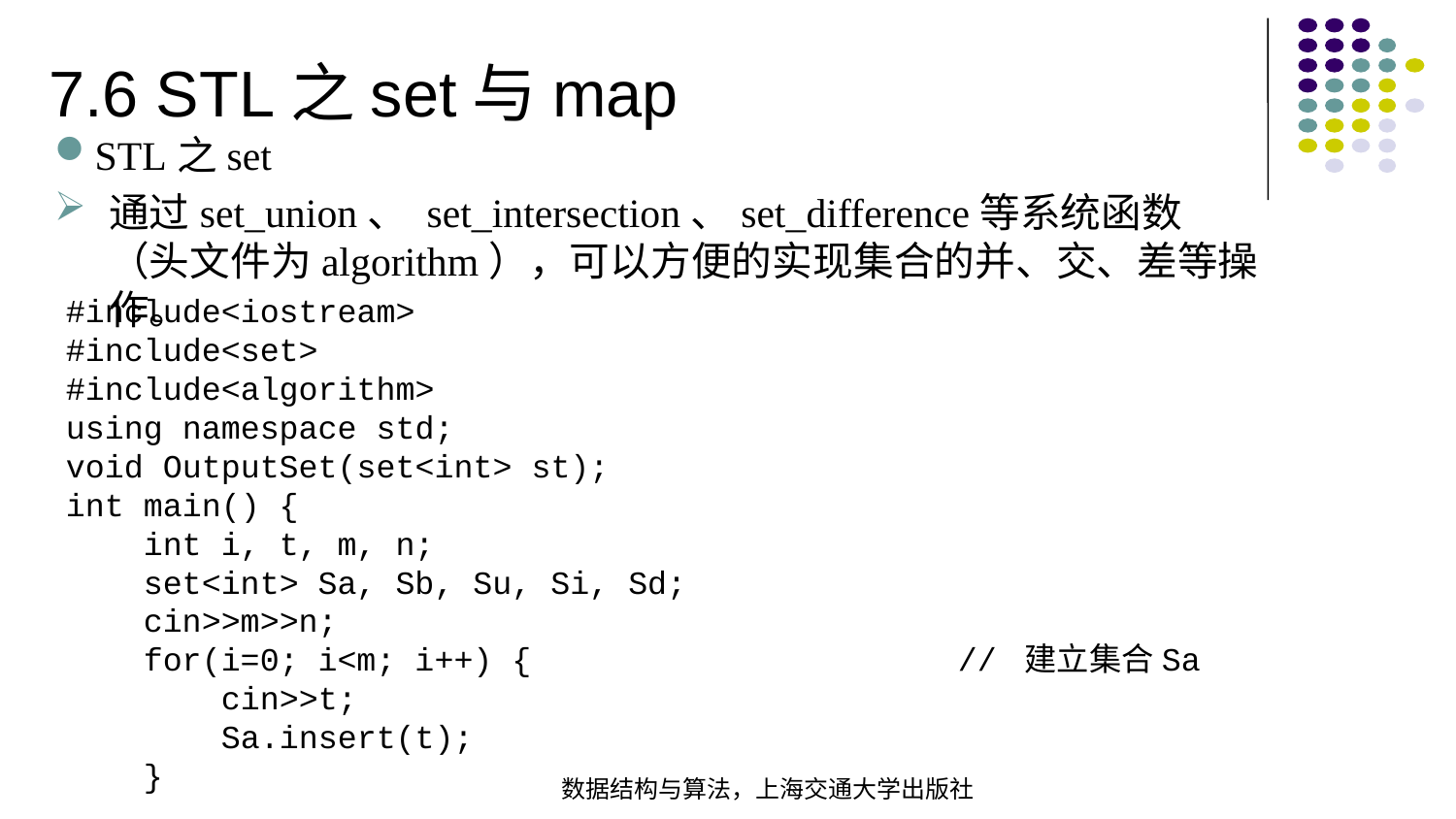

7.6 STL之set与map
STL之set
通过set_union、 set_intersection、set_difference等系统函数（头文件为algorithm），可以方便的实现集合的并、交、差等操作。
#include<iostream>#include<set>#include<algorithm>using namespace std; void OutputSet(set<int> st); int main() {    int i, t, m, n;    set<int> Sa, Sb, Su, Si, Sd;    cin>>m>>n;    for(i=0; i<m; i++) {                      // 建立集合Sa        cin>>t;        Sa.insert(t);    }